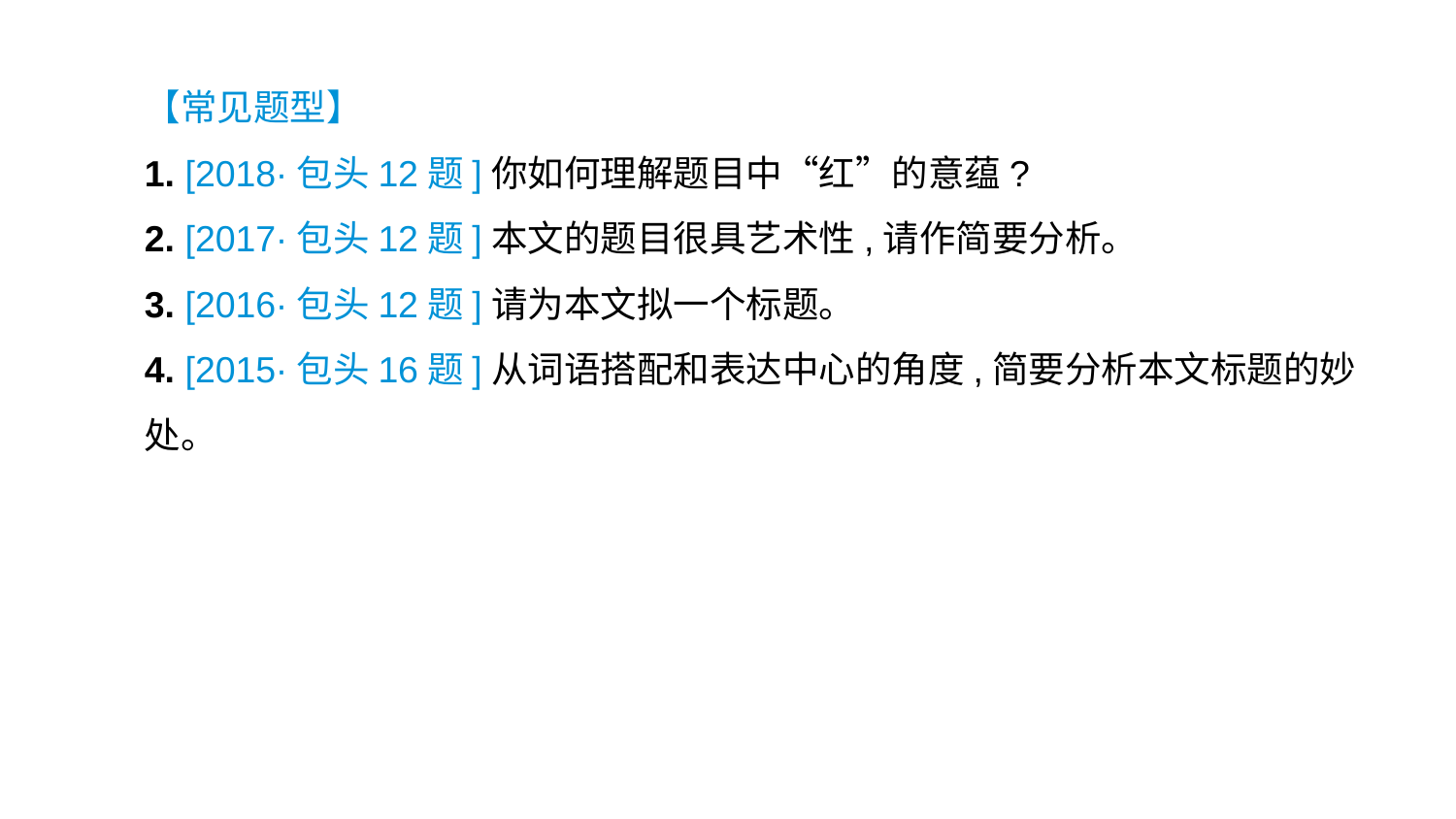

【常见题型】
1. [2018·包头12题]你如何理解题目中“红”的意蕴?
2. [2017·包头12题]本文的题目很具艺术性,请作简要分析。
3. [2016·包头12题]请为本文拟一个标题。
4. [2015·包头16题]从词语搭配和表达中心的角度,简要分析本文标题的妙处。